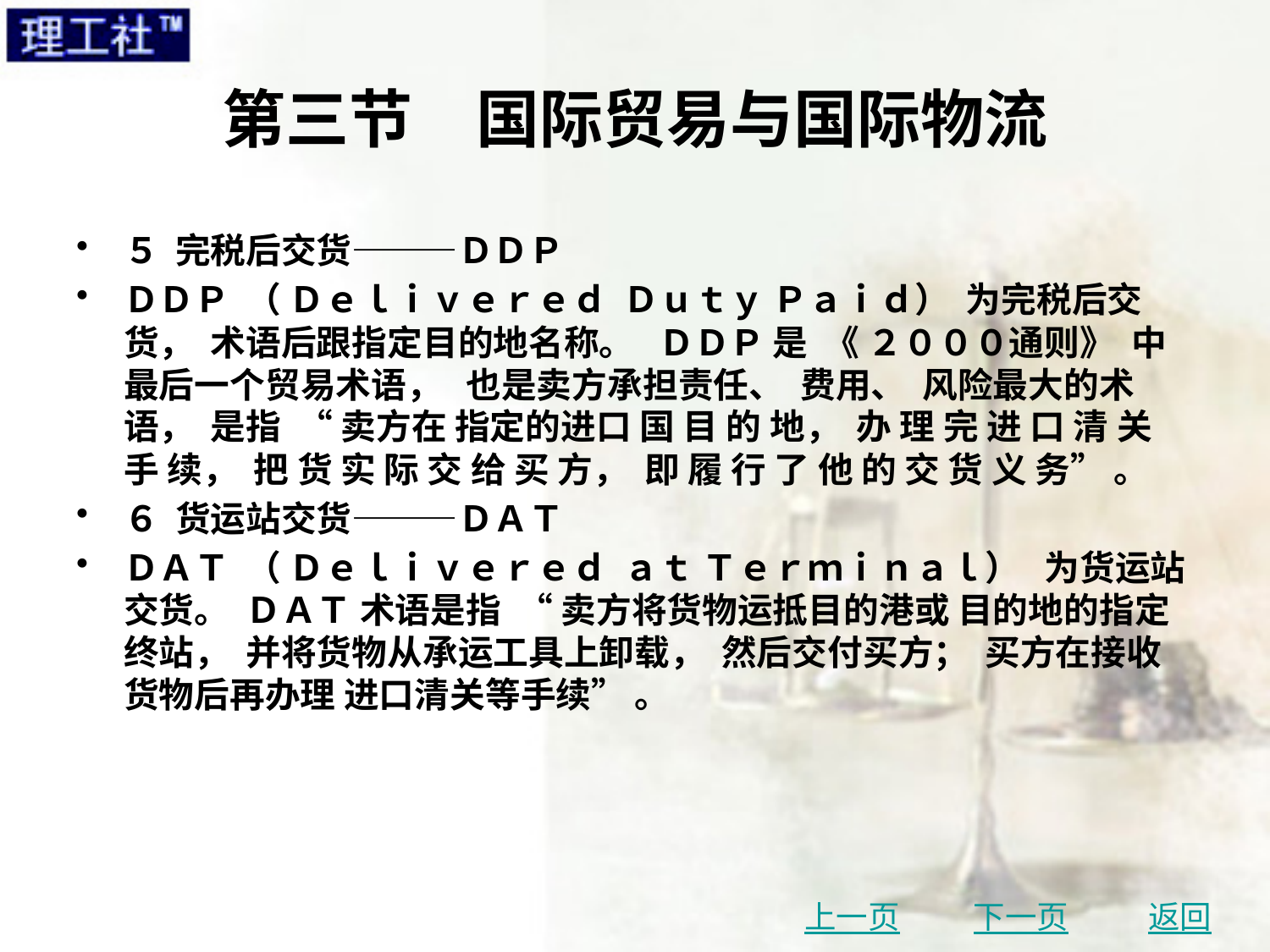

# 第三节　国际贸易与国际物流
５  完税后交货———ＤＤＰ
ＤＤＰ  （ Ｄｅｌｉｖｅｒｅｄ  Ｄｕｔｙ Ｐａｉｄ）  为完税后交货，  术语后跟指定目的地名称。   ＤＤＰ 是  《 ２０００通则》  中最后一个贸易术语，   也是卖方承担责任、  费用、  风险最大的术语，  是指  “ 卖方在 指定的进口 国 目 的 地，  办 理 完 进 口 清 关 手 续，  把 货 实 际 交 给 买 方，  即 履 行 了 他 的 交 货 义 务” 。
６  货运站交货———ＤＡＴ
ＤＡＴ  （ Ｄｅｌｉｖｅｒｅｄ  ａｔ Ｔｅｒｍｉｎａｌ）   为货运站交货。  ＤＡＴ 术语是指  “ 卖方将货物运抵目的港或 目的地的指定终站，  并将货物从承运工具上卸载，  然后交付买方；  买方在接收货物后再办理 进口清关等手续” 。

上一页
下一页
返回